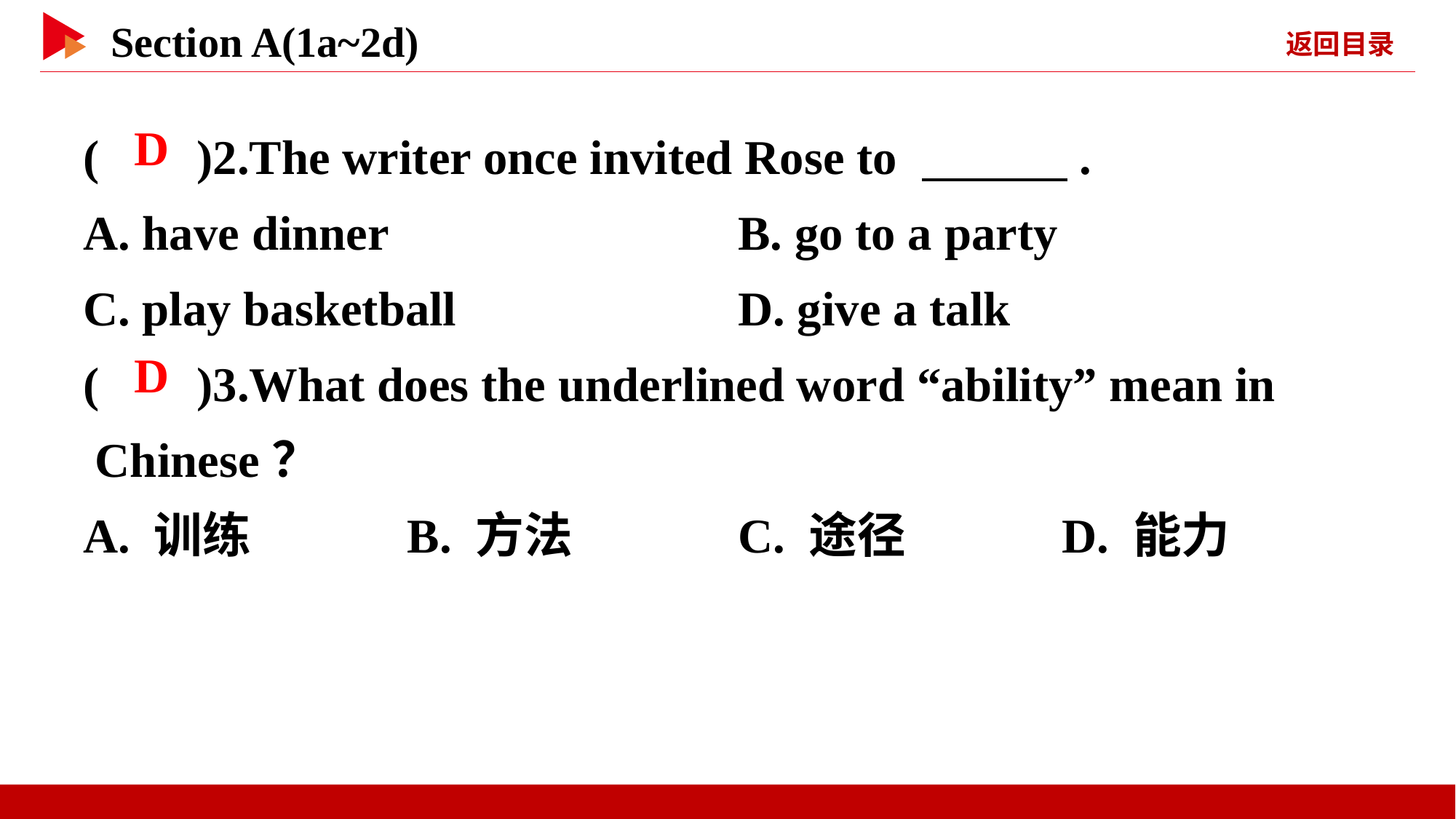

(        )2.The writer once invited Rose to 　　　.
A. have dinner				B. go to a party
C. play basketball			D. give a talk
(        )3.What does the underlined word “ability” mean in
 Chinese？
A. 训练             B. 方法		C. 途径             D. 能力
   D
   D